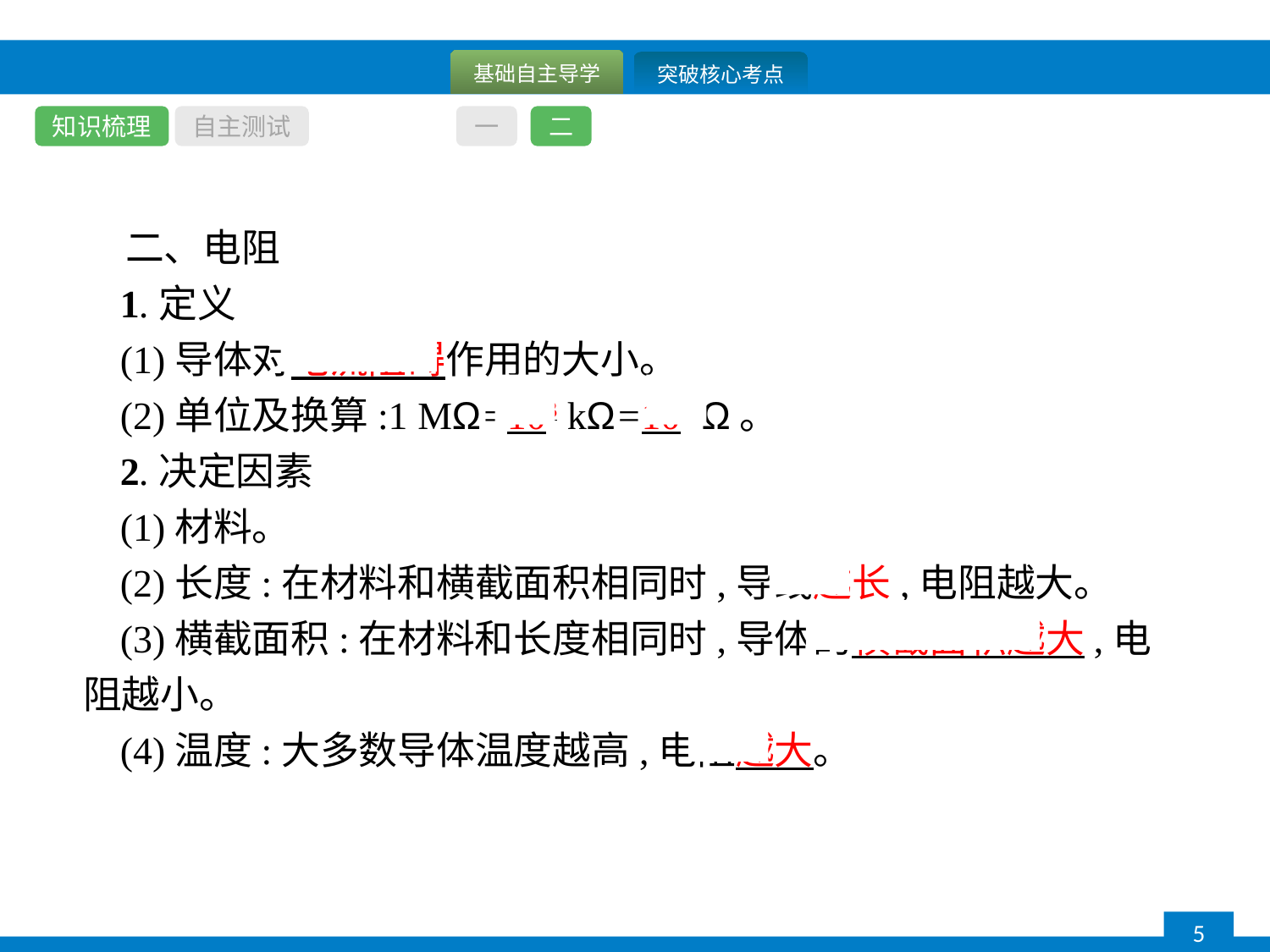

知识梳理
自主测试
一
二
二、电阻
1.定义
(1)导体对电流阻碍作用的大小。
(2)单位及换算:1 MΩ=103 kΩ=106 Ω。
2.决定因素
(1)材料。
(2)长度:在材料和横截面积相同时,导线越长,电阻越大。
(3)横截面积:在材料和长度相同时,导体的横截面积越大,电阻越小。
(4)温度:大多数导体温度越高,电阻越大。